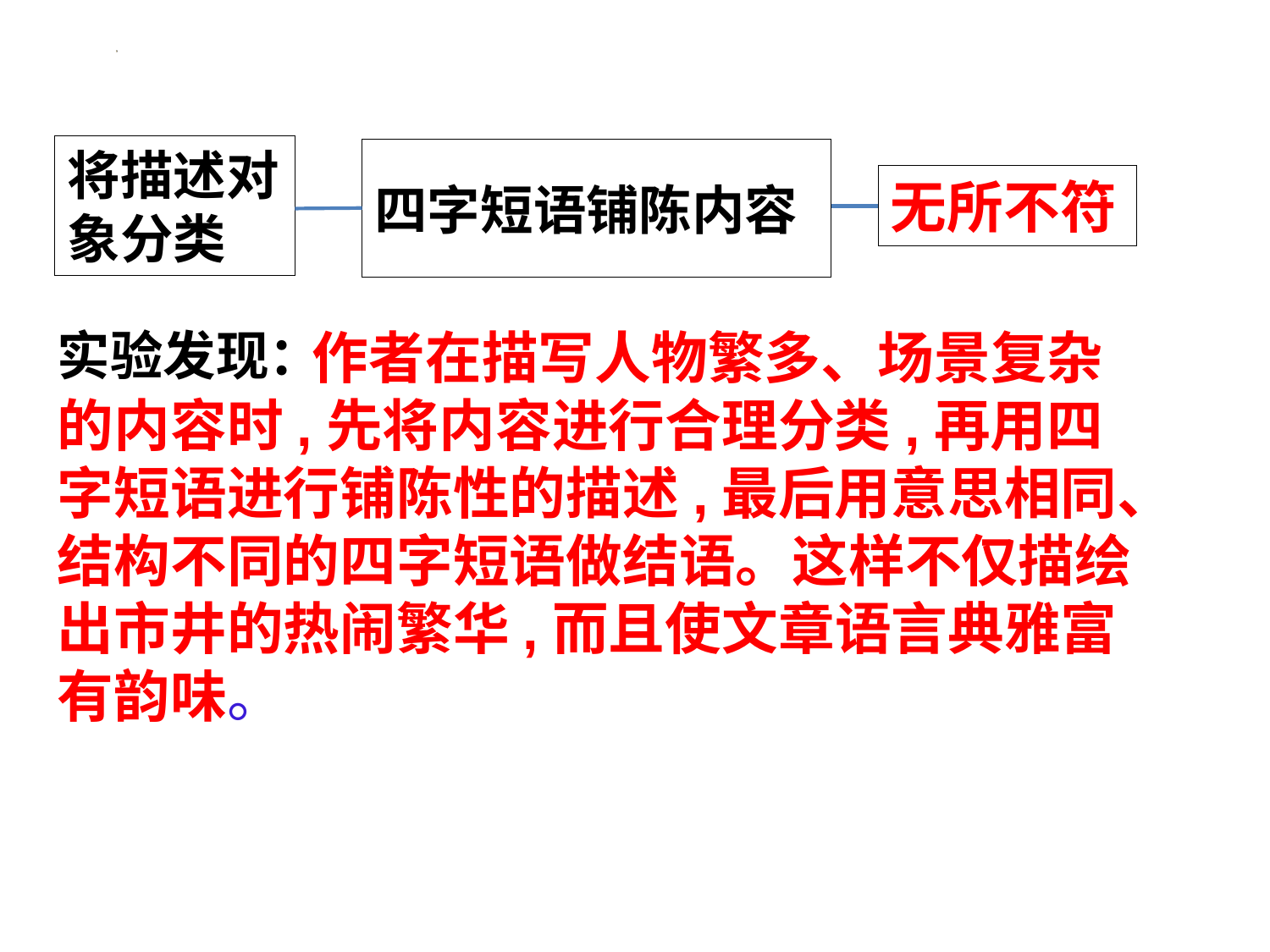

将描述对象分类
四字短语铺陈内容
无所不符
实验发现：
                   作者在描写人物繁多、场景复杂的内容时,先将内容进行合理分类,再用四字短语进行铺陈性的描述,最后用意思相同、结构不同的四字短语做结语。这样不仅描绘出市井的热闹繁华,而且使文章语言典雅富有韵味。